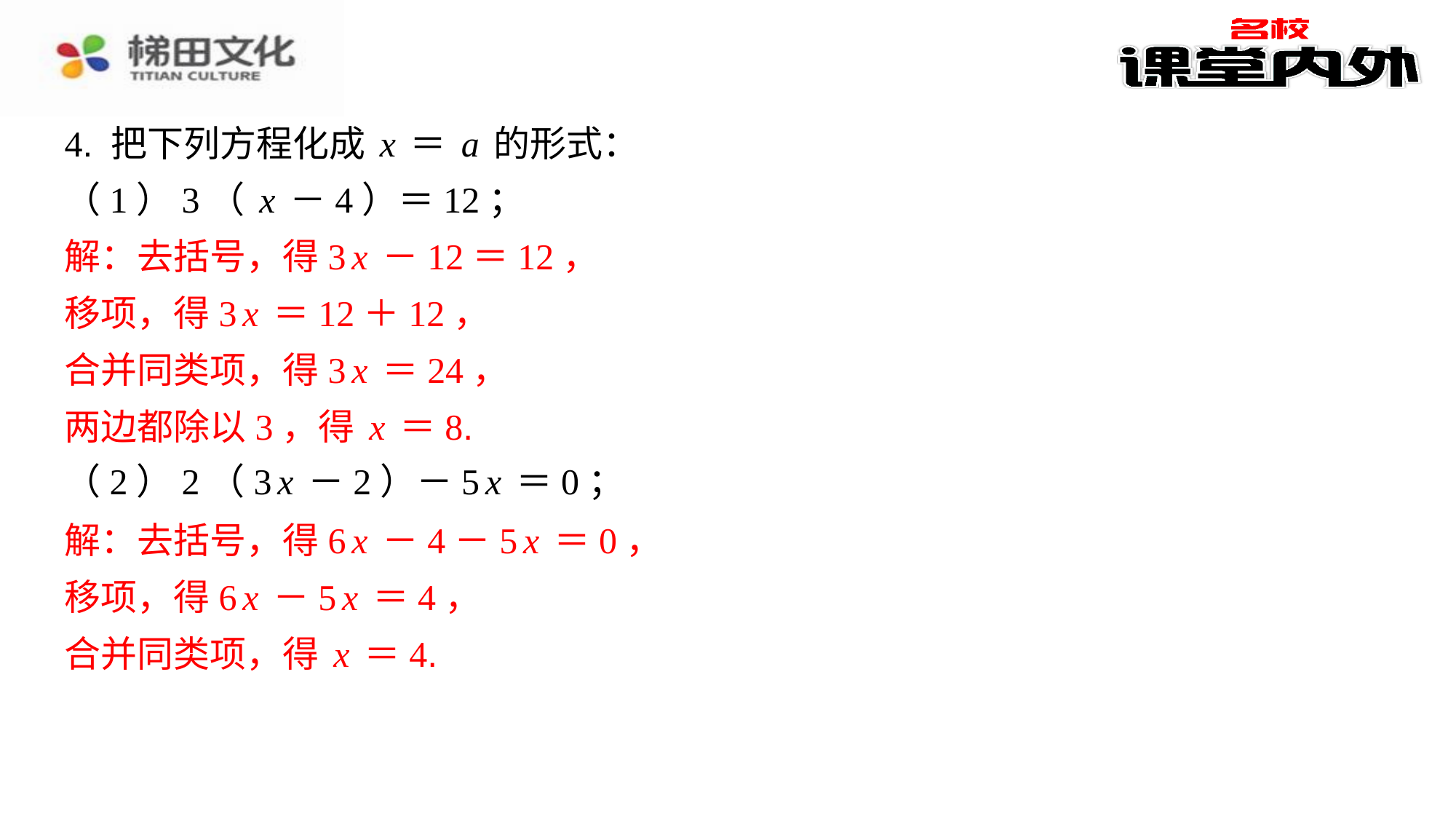

4. 把下列方程化成x＝a的形式：
（1）3（x－4）＝12；
解：去括号，得3x－12＝12，
移项，得3x＝12＋12，
合并同类项，得3x＝24，
两边都除以3，得x＝8.
（2）2（3x－2）－5x＝0；
解：去括号，得6x－4－5x＝0，
移项，得6x－5x＝4，
合并同类项，得x＝4.
解：去括号，得3x－12＝12，
移项，得3x＝12＋12，
合并同类项，得3x＝24，
两边都除以3，得x＝8.
解：去括号，得6x－4－5x＝0，
移项，得6x－5x＝4，
合并同类项，得x＝4.